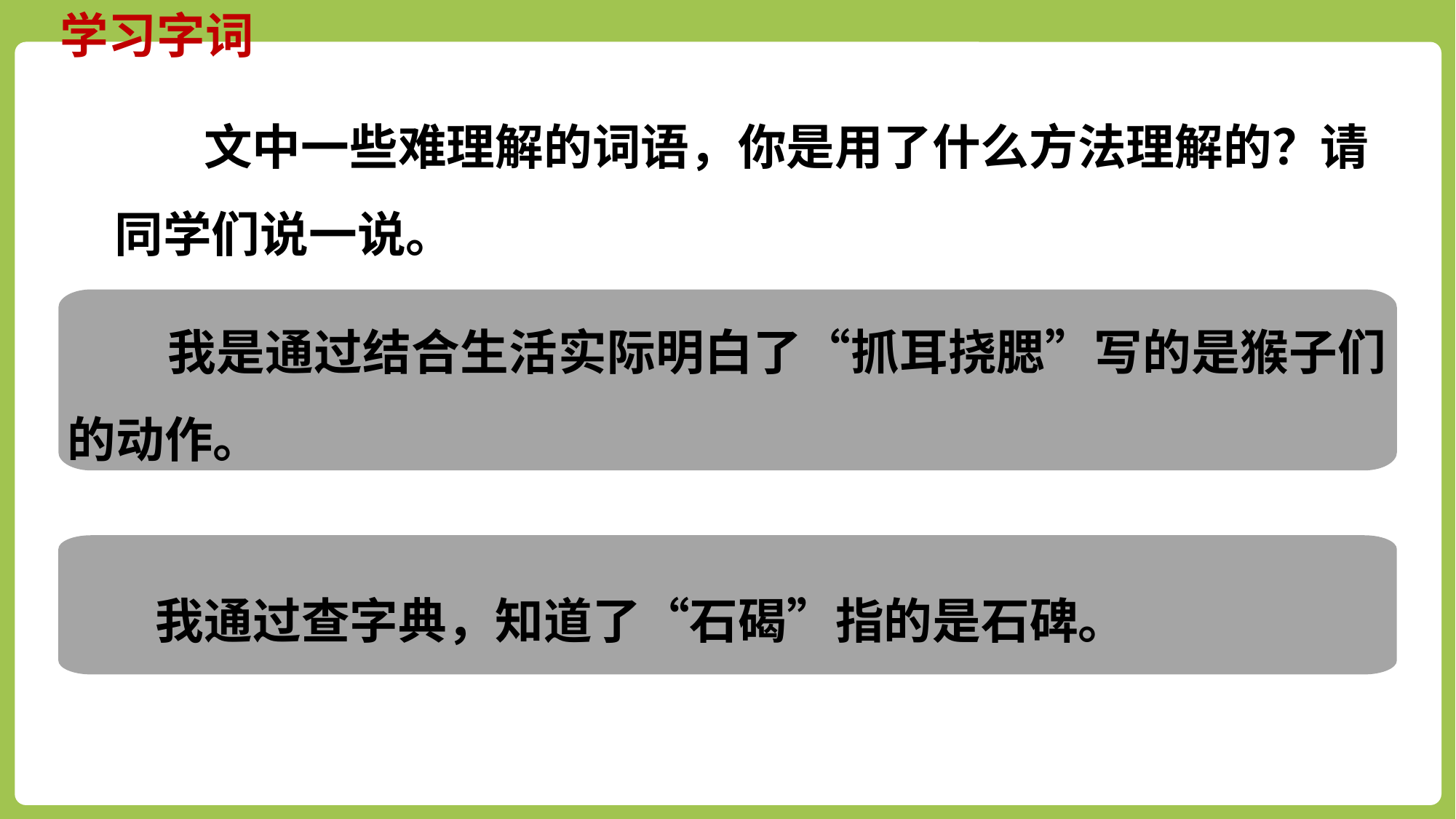

学习字词
       文中一些难理解的词语，你是用了什么方法理解的？请同学们说一说。
   我是通过结合生活实际明白了“抓耳挠腮”写的是猴子们的动作。
  我通过查字典，知道了“石碣”指的是石碑。